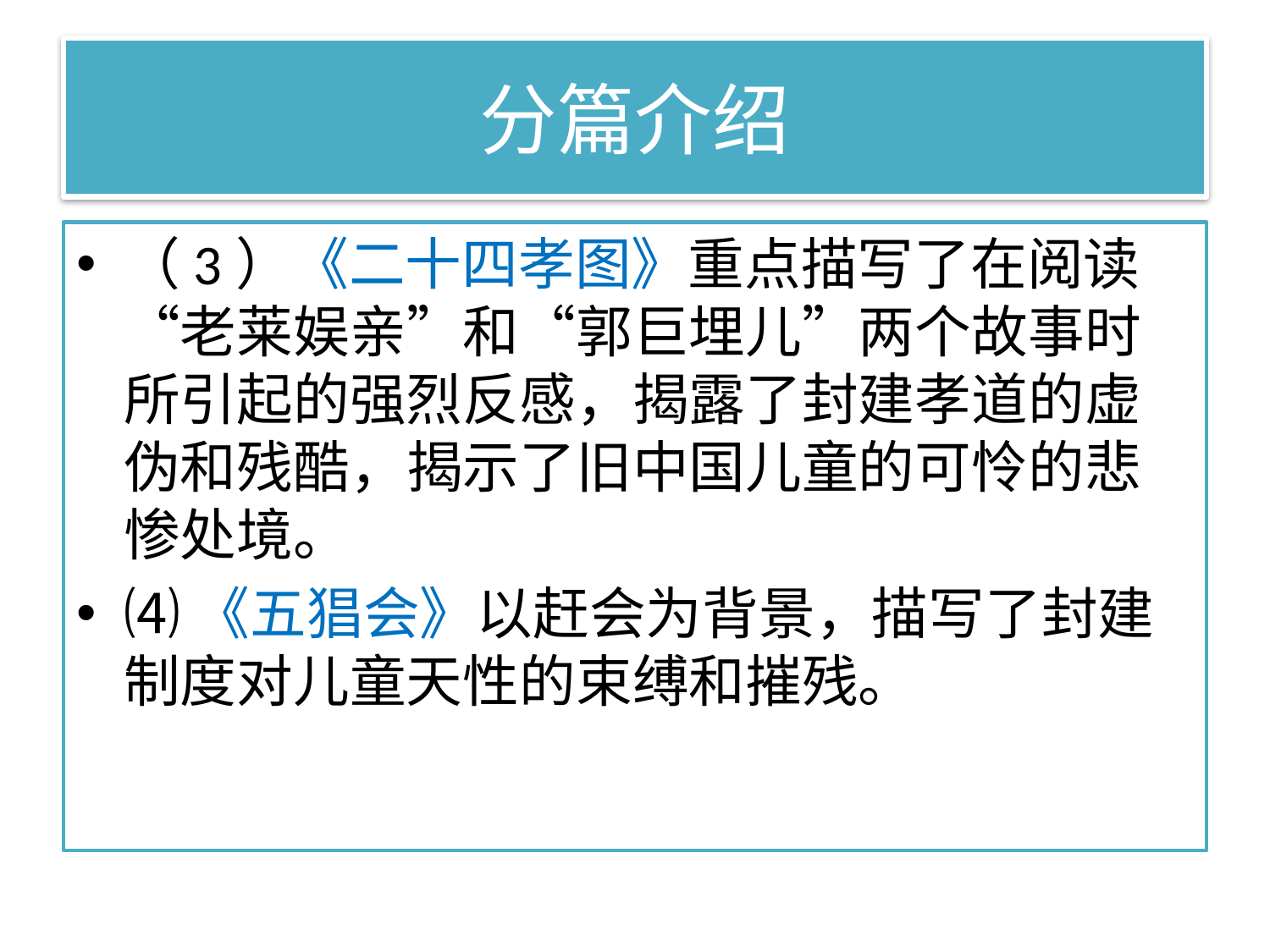

# 分篇介绍
（3）《二十四孝图》重点描写了在阅读“老莱娱亲”和“郭巨埋儿”两个故事时所引起的强烈反感，揭露了封建孝道的虚伪和残酷，揭示了旧中国儿童的可怜的悲惨处境。
⑷《五猖会》以赶会为背景，描写了封建制度对儿童天性的束缚和摧残。